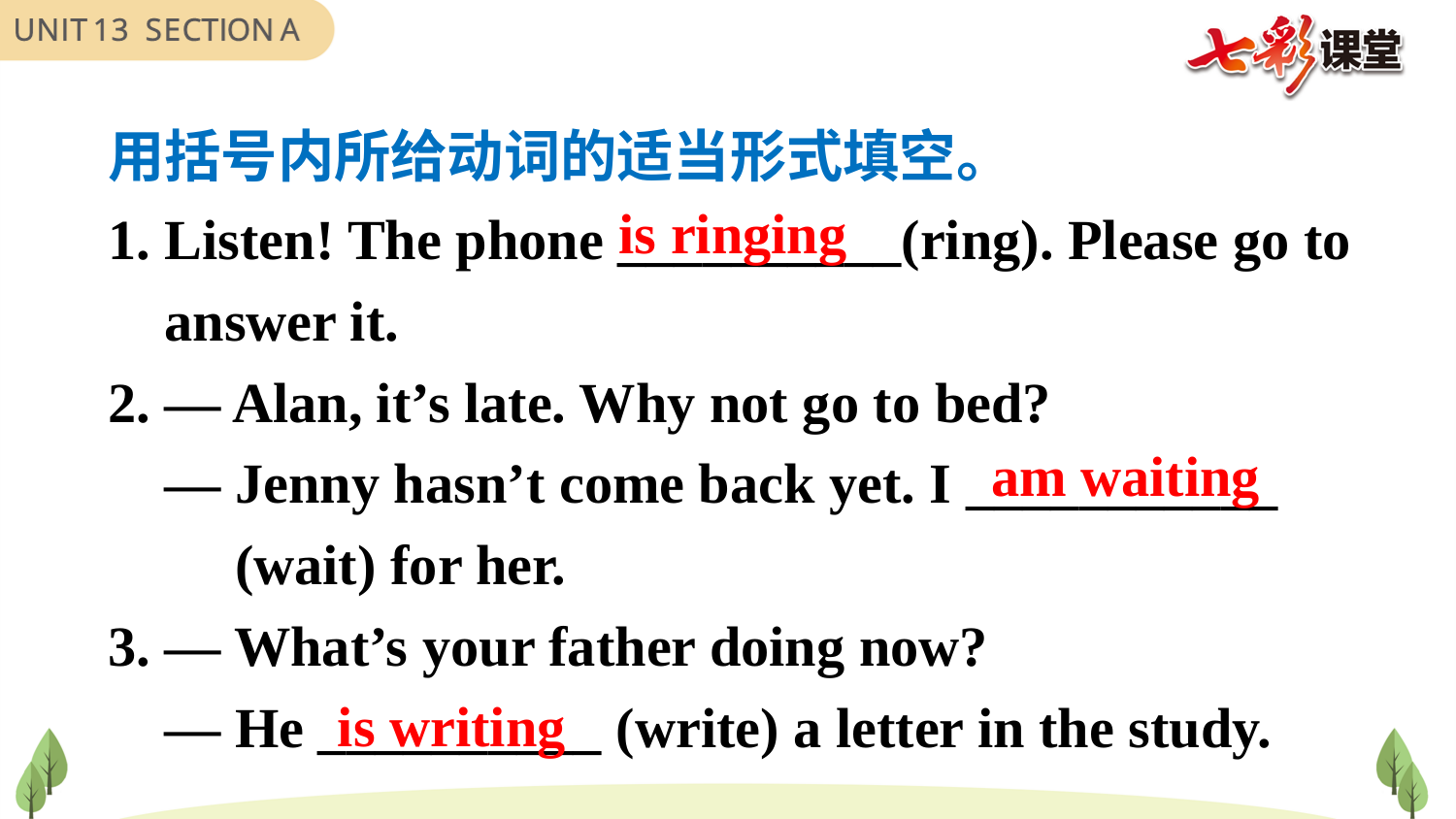

用括号内所给动词的适当形式填空。
 Listen! The phone __________(ring). Please go to
    answer it.
2. — Alan, it’s late. Why not go to bed?
    — Jenny hasn’t come back yet. I ___________
         (wait) for her.
3. — What’s your father doing now?
    — He __________ (write) a letter in the study.
is ringing
am waiting
is writing